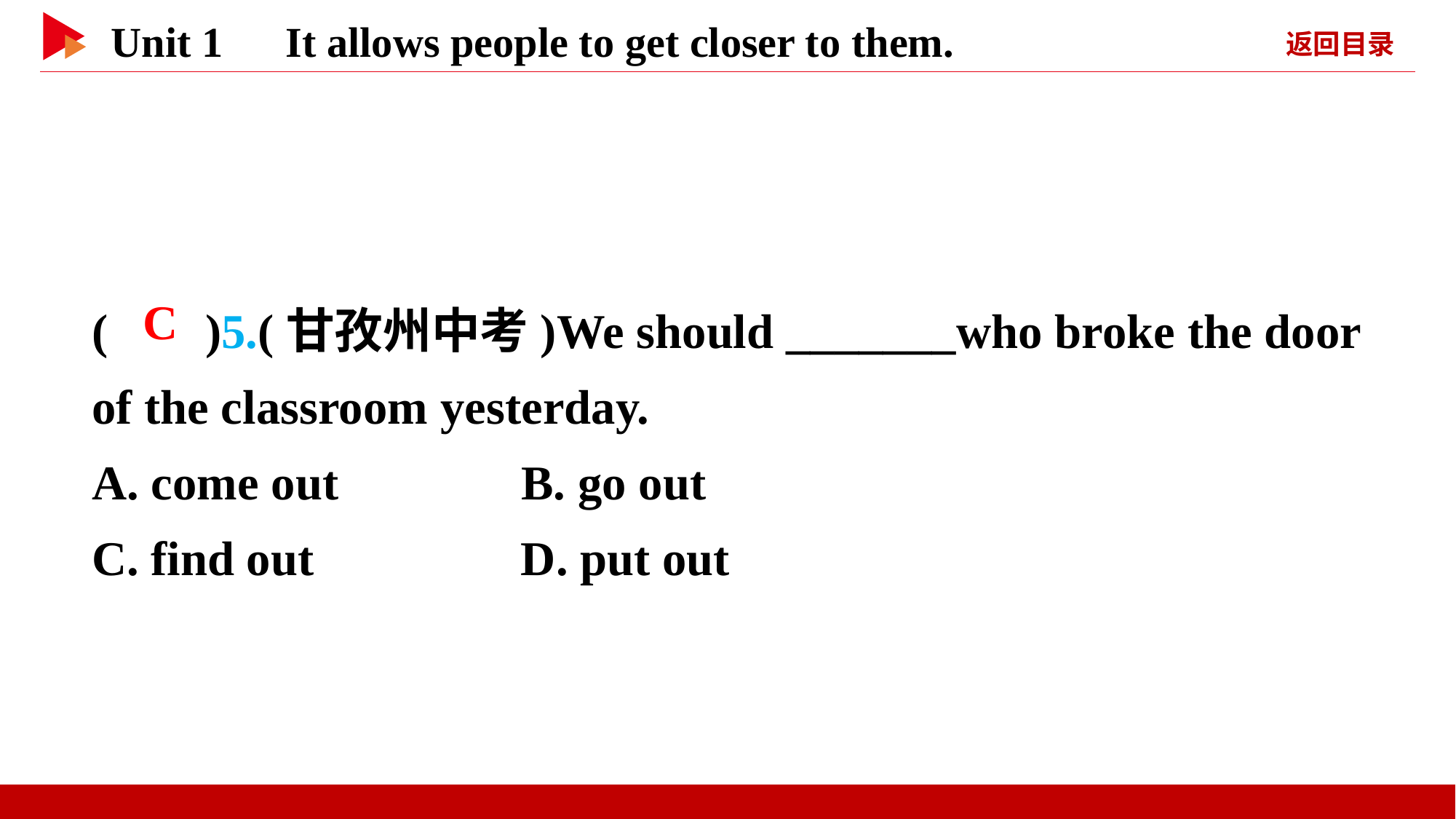

(        )5.(甘孜州中考)We should _______who broke the door of the classroom yesterday.
A. come out               B. go out
C. find out                 D. put out
   C